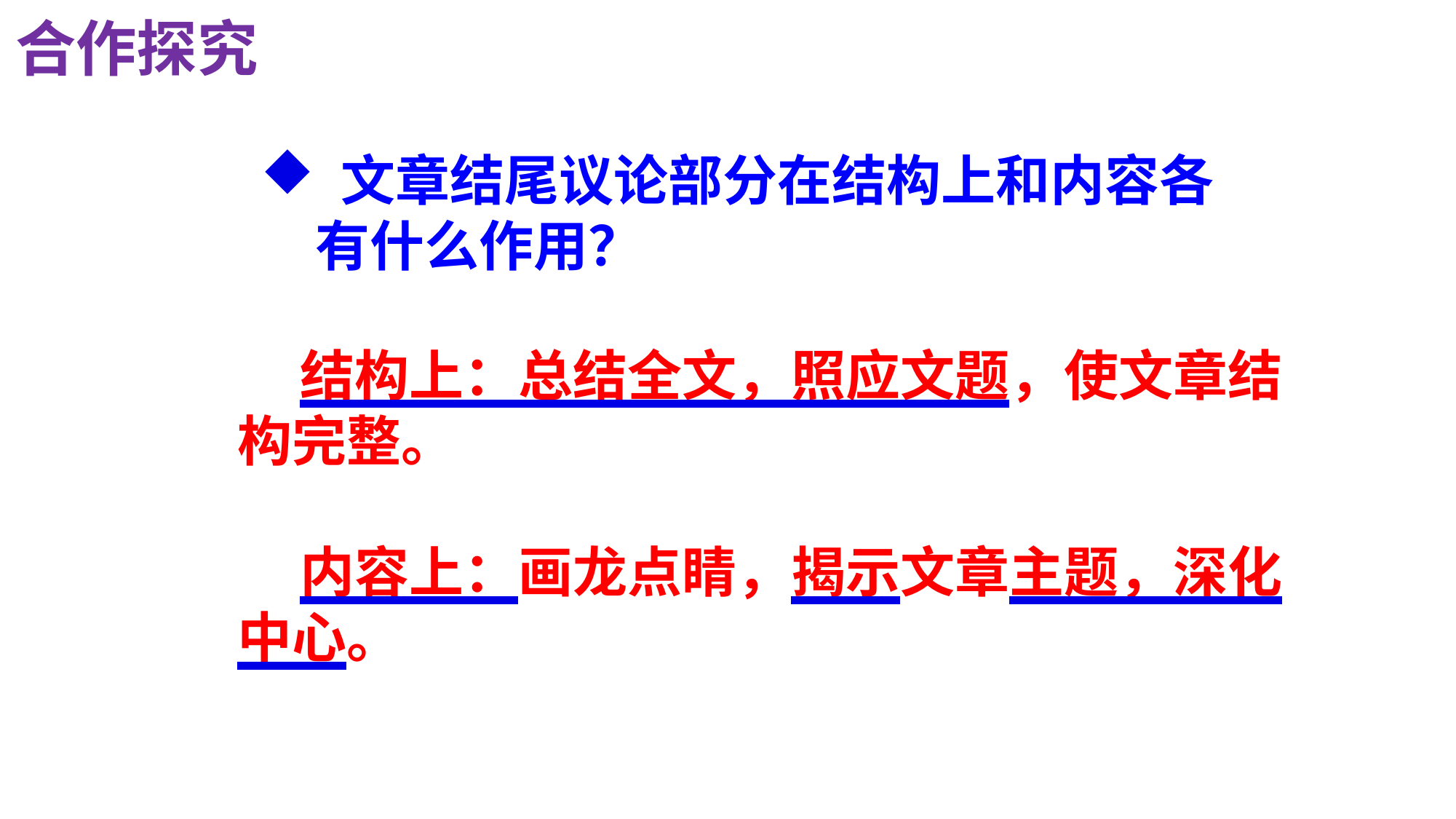

合作探究
 文章结尾议论部分在结构上和内容各有什么作用？
    结构上：总结全文，照应文题，使文章结构完整。

    内容上：画龙点睛，揭示文章主题，深化中心。